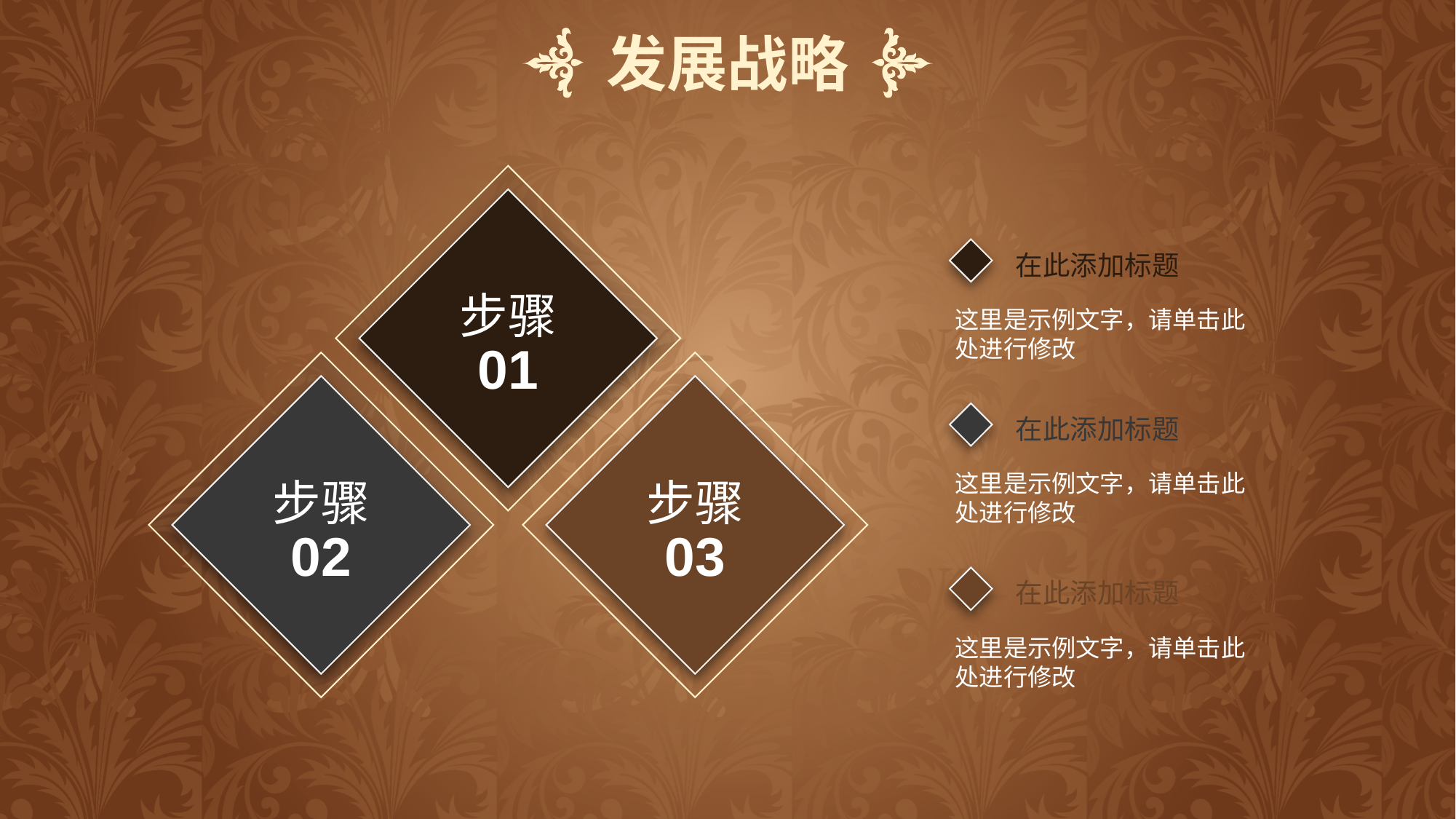

发展战略

步骤
01
在此添加标题

这里是示例文字，请单击此处进行修改

步骤
02

步骤
03
在此添加标题

这里是示例文字，请单击此处进行修改
在此添加标题

这里是示例文字，请单击此处进行修改